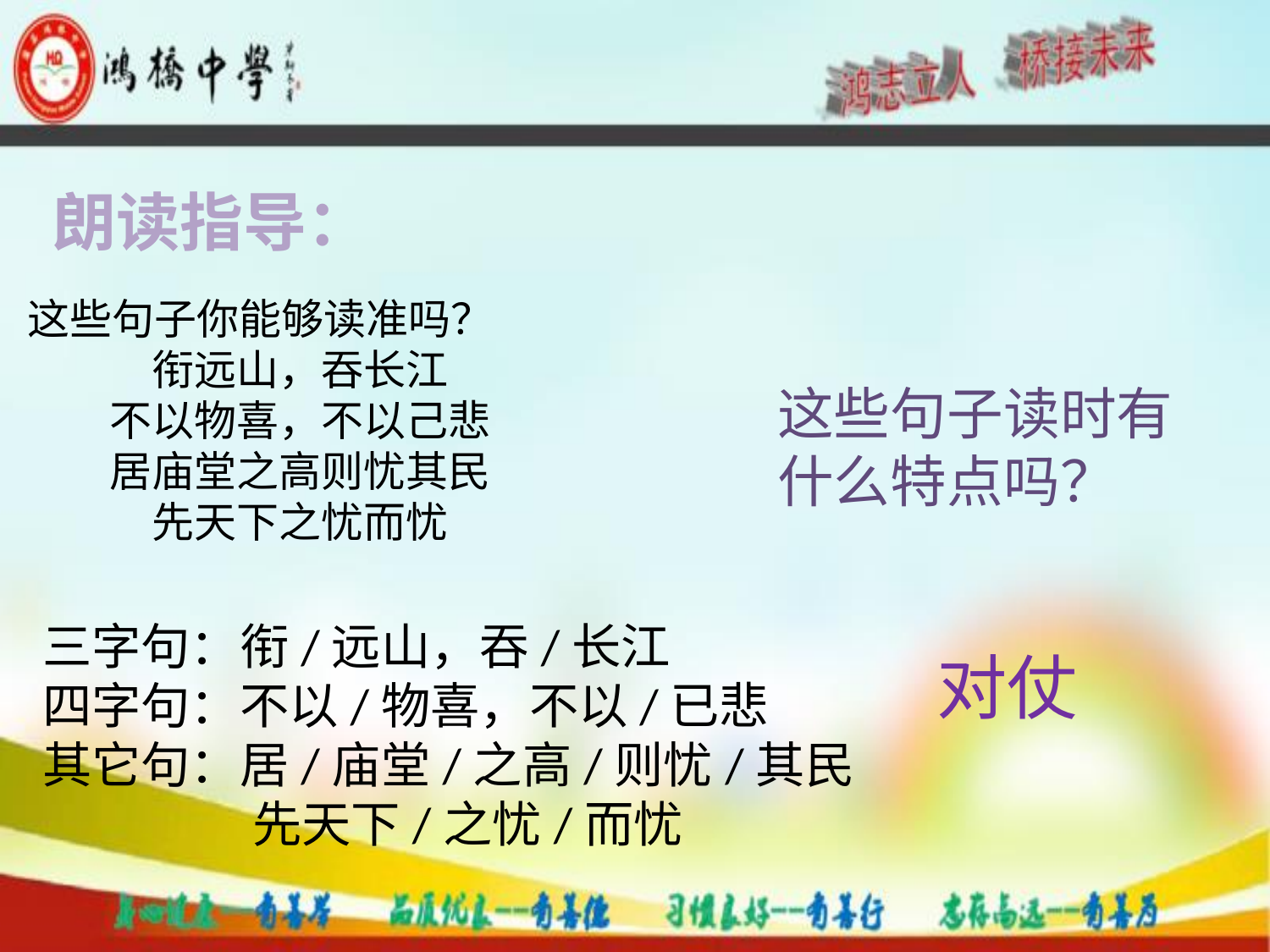

朗读指导：

这些句子你能够读准吗？
衔远山，吞长江
不以物喜，不以己悲
居庙堂之高则忧其民
先天下之忧而忧
这些句子读时有什么特点吗？
三字句：衔/远山，吞/长江
四字句：不以/物喜，不以/已悲
其它句：居/庙堂/之高/则忧/其民
                  先天下/之忧/而忧
对仗